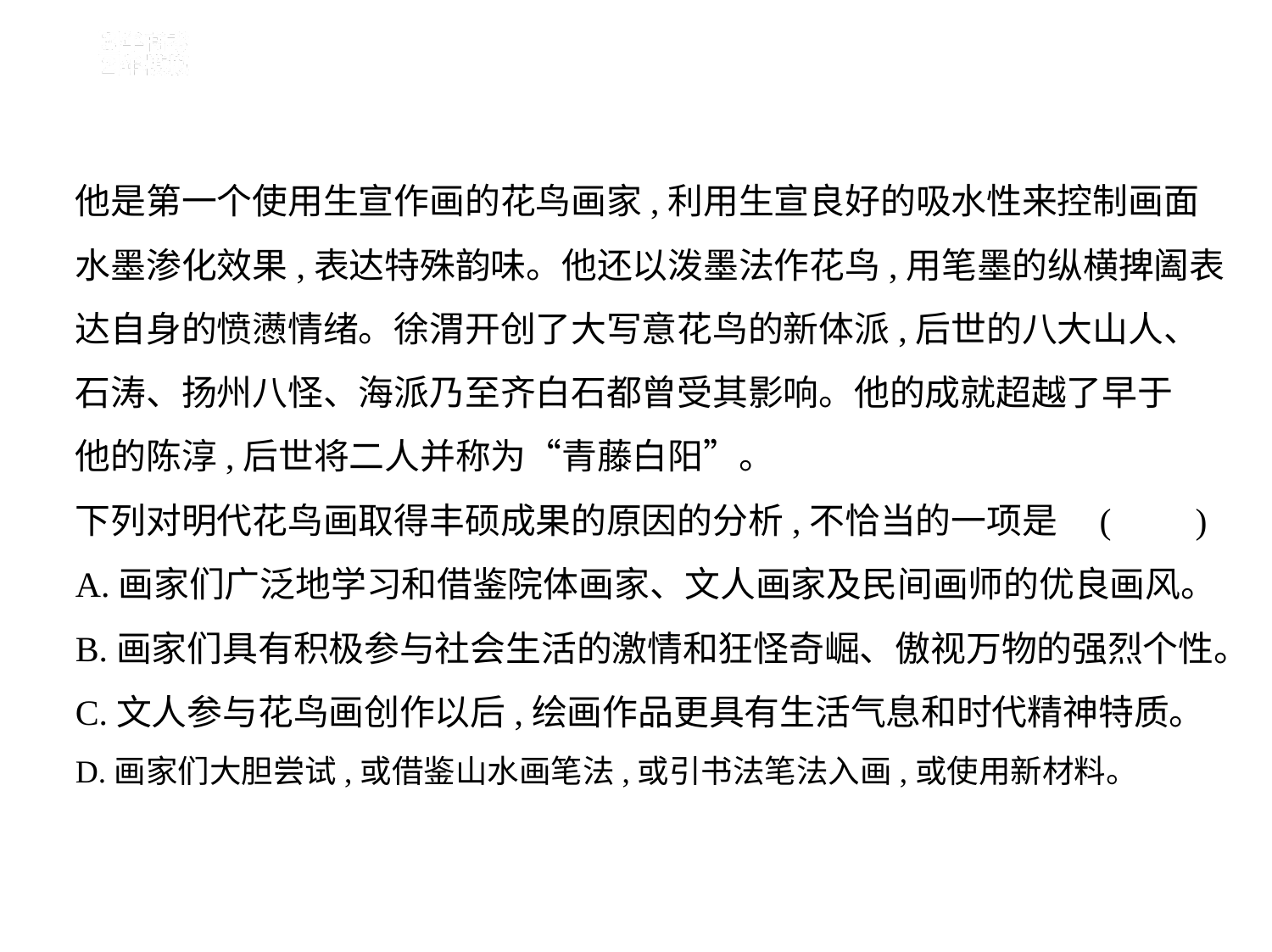

他是第一个使用生宣作画的花鸟画家,利用生宣良好的吸水性来控制画面
水墨渗化效果,表达特殊韵味。他还以泼墨法作花鸟,用笔墨的纵横捭阖表
达自身的愤懑情绪。徐渭开创了大写意花鸟的新体派,后世的八大山人、
石涛、扬州八怪、海派乃至齐白石都曾受其影响。他的成就超越了早于
他的陈淳,后世将二人并称为“青藤白阳”。
下列对明代花鸟画取得丰硕成果的原因的分析,不恰当的一项是 (　    )
A.画家们广泛地学习和借鉴院体画家、文人画家及民间画师的优良画风。
B.画家们具有积极参与社会生活的激情和狂怪奇崛、傲视万物的强烈个性。
C.文人参与花鸟画创作以后,绘画作品更具有生活气息和时代精神特质。
D.画家们大胆尝试,或借鉴山水画笔法,或引书法笔法入画,或使用新材料。